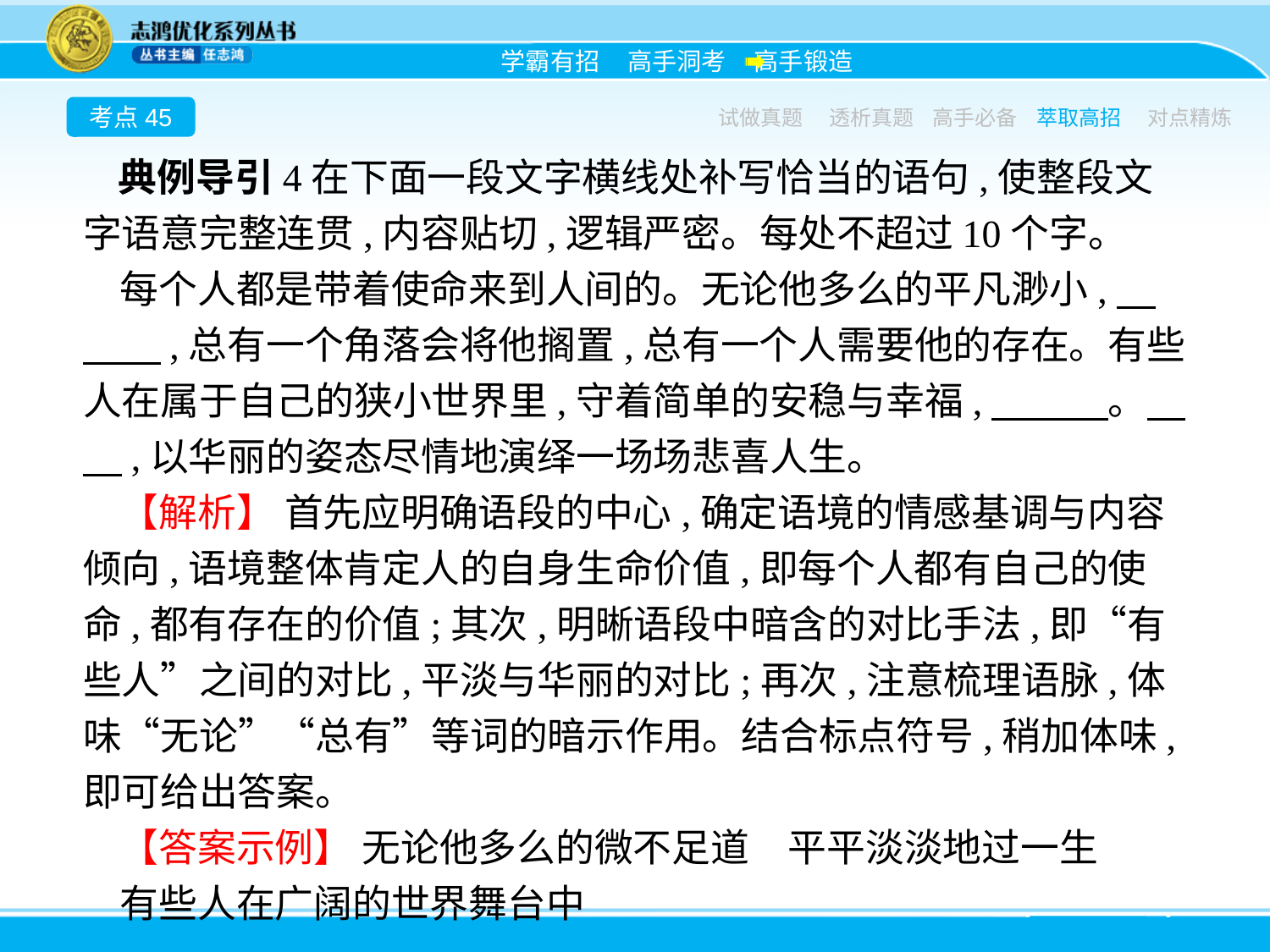

考点45
试做真题
透析真题
高手必备
萃取高招
对点精炼
典例导引4在下面一段文字横线处补写恰当的语句,使整段文字语意完整连贯,内容贴切,逻辑严密。每处不超过10个字。
每个人都是带着使命来到人间的。无论他多么的平凡渺小,　　　,总有一个角落会将他搁置,总有一个人需要他的存在。有些人在属于自己的狭小世界里,守着简单的安稳与幸福,　　　。　　,以华丽的姿态尽情地演绎一场场悲喜人生。
【解析】 首先应明确语段的中心,确定语境的情感基调与内容倾向,语境整体肯定人的自身生命价值,即每个人都有自己的使命,都有存在的价值;其次,明晰语段中暗含的对比手法,即“有些人”之间的对比,平淡与华丽的对比;再次,注意梳理语脉,体味“无论”“总有”等词的暗示作用。结合标点符号,稍加体味,即可给出答案。
【答案示例】 无论他多么的微不足道　平平淡淡地过一生
有些人在广阔的世界舞台中